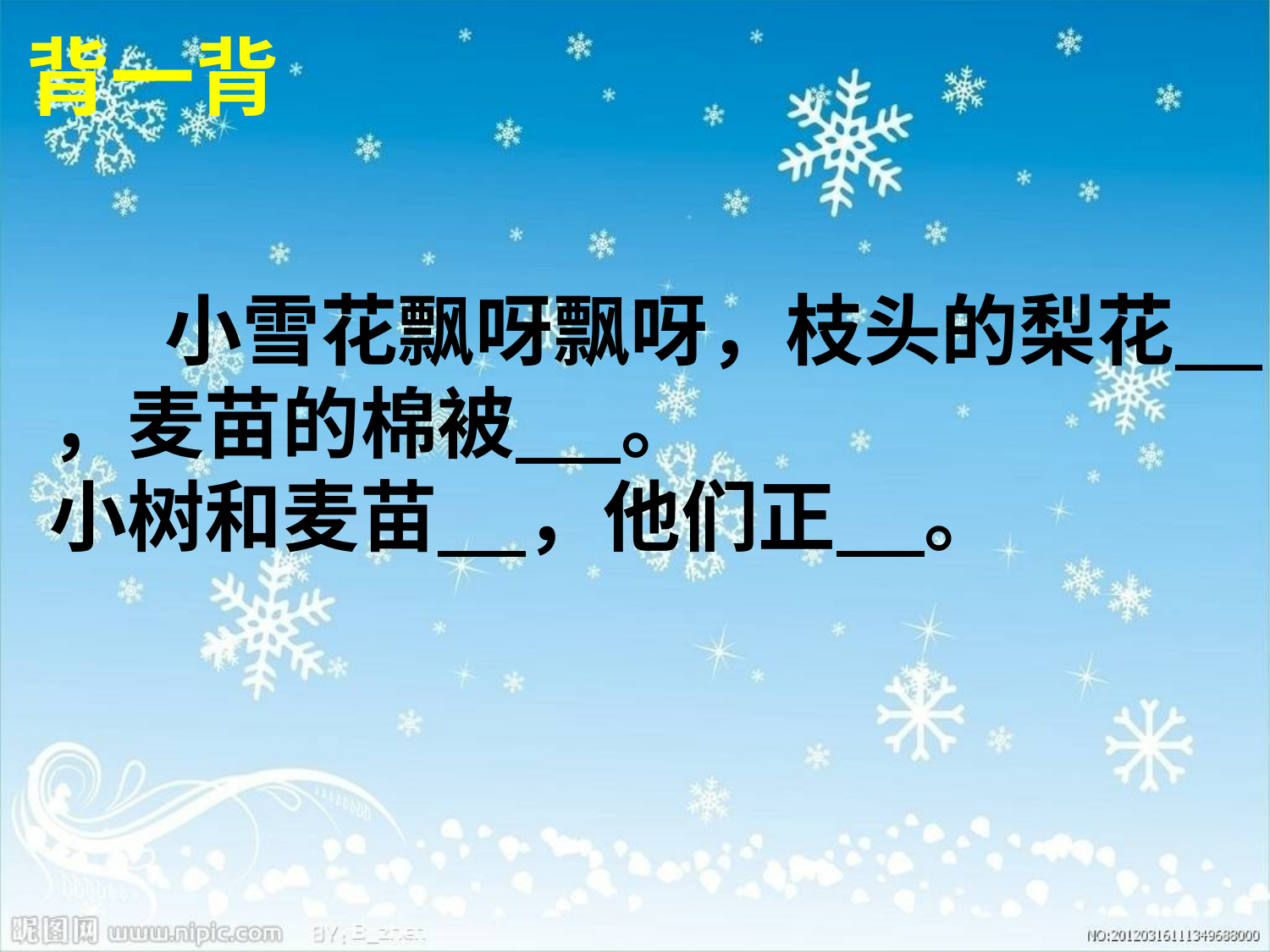

背一背
               小雪花飘呀飘呀，枝头的梨花      ，麦苗的棉被      。
小树和麦苗     ，他们正     。